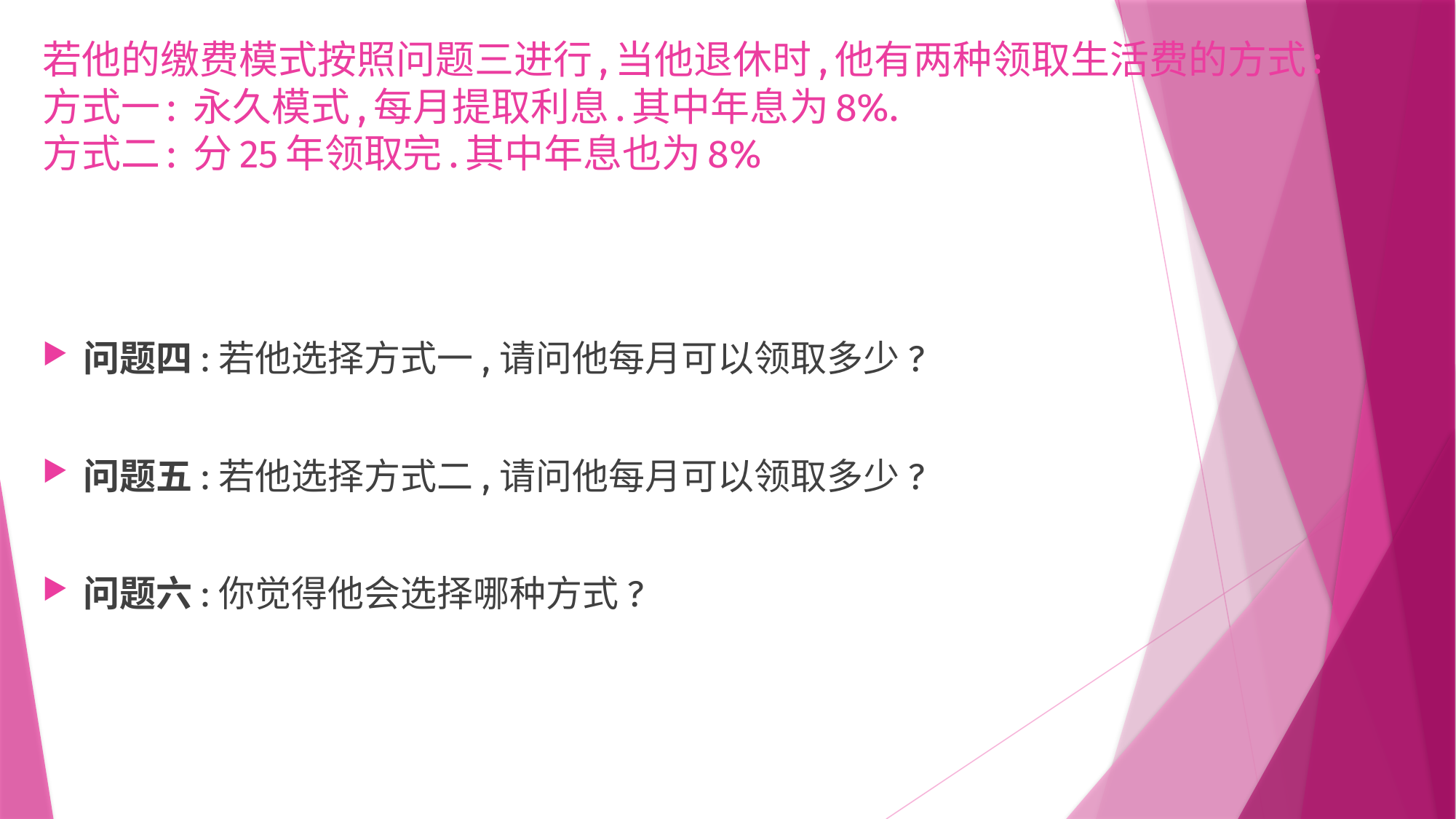

# 若他的缴费模式按照问题三进行,当他退休时,他有两种领取生活费的方式: 方式一: 永久模式,每月提取利息.其中年息为8%. 方式二: 分25年领取完.其中年息也为8%

问题四:若他选择方式一,请问他每月可以领取多少?

问题五:若他选择方式二,请问他每月可以领取多少?

问题六:你觉得他会选择哪种方式?